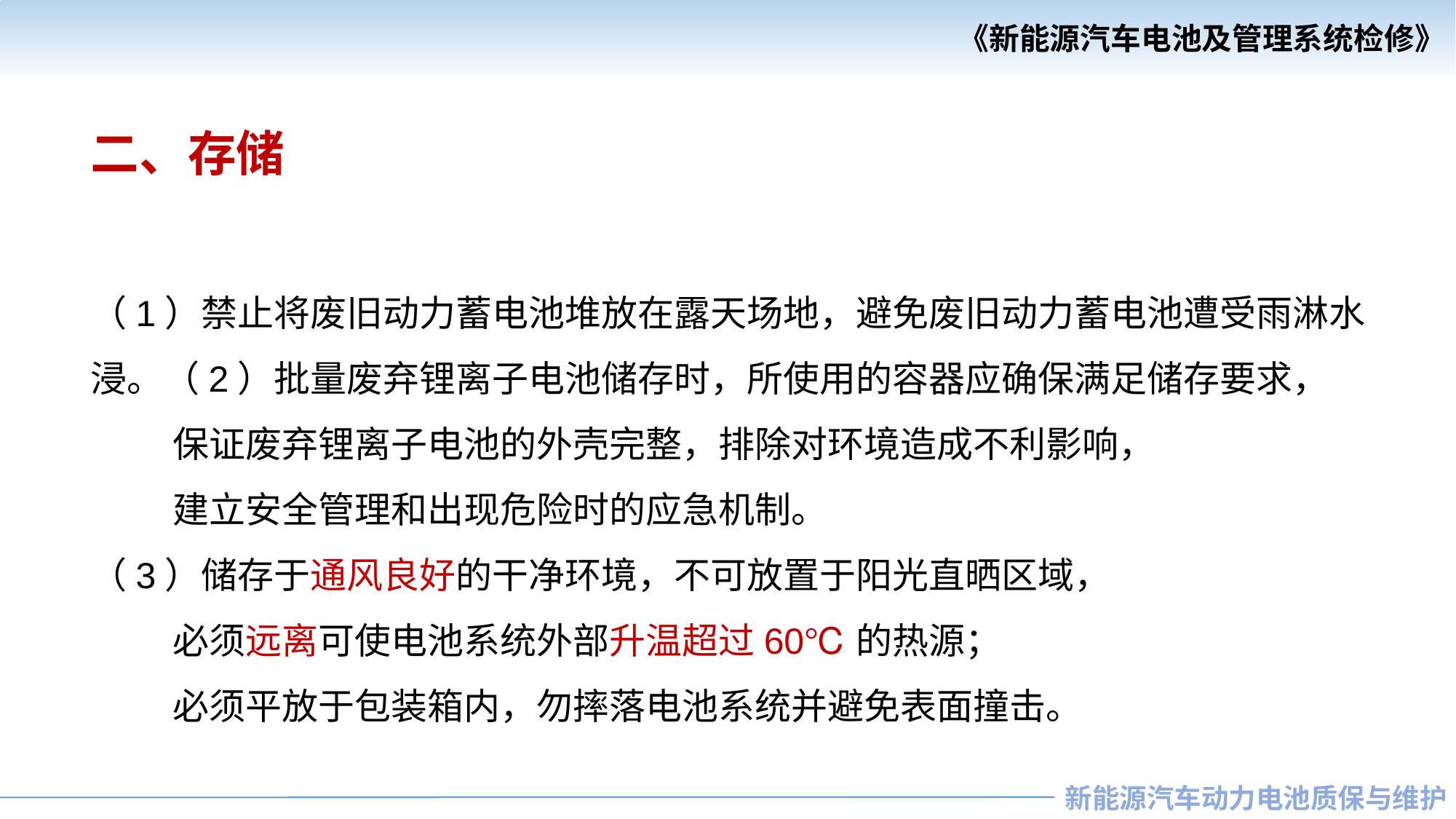

二、存储

（1）禁止将废旧动力蓄电池堆放在露天场地，避免废旧动力蓄电池遭受雨淋水浸。（2）批量废弃锂离子电池储存时，所使用的容器应确保满足储存要求，
         保证废弃锂离子电池的外壳完整，排除对环境造成不利影响，
         建立安全管理和出现危险时的应急机制。
（3）储存于通风良好的干净环境，不可放置于阳光直晒区域，
         必须远离可使电池系统外部升温超过60℃的热源；
         必须平放于包装箱内，勿摔落电池系统并避免表面撞击。